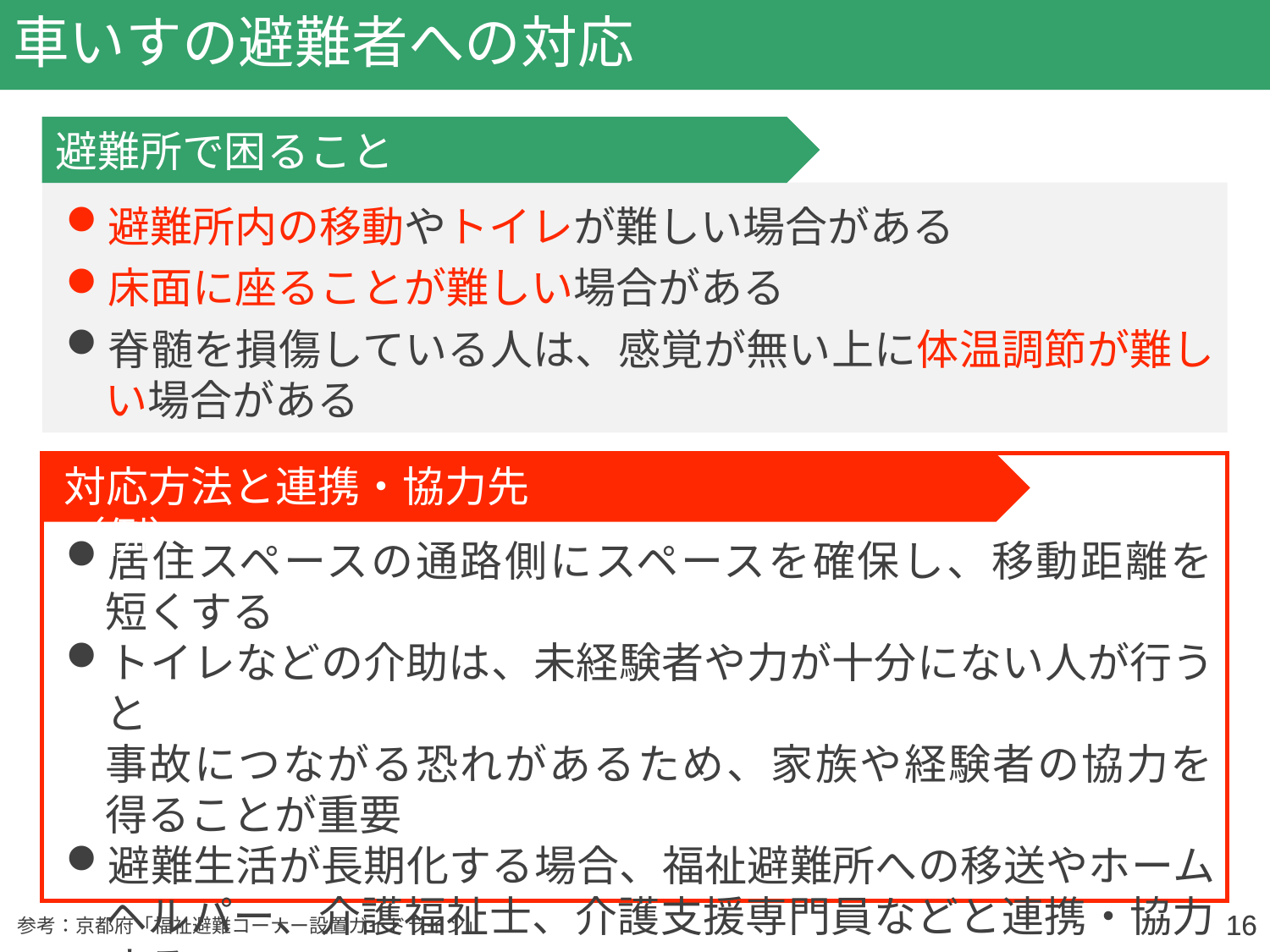

# 車いすの避難者への対応

避難所で困ること

避難所内の移動やトイレが難しい場合がある
床面に座ることが難しい場合がある
脊髄を損傷している人は、感覚が無い上に体温調節が難しい場合がある

対応方法と連携・協力先（例）

居住スペースの通路側にスペースを確保し、移動距離を
短くする
トイレなどの介助は、未経験者や力が十分にない人が行うと
事故につながる恐れがあるため、家族や経験者の協力を
得ることが重要
避難生活が長期化する場合、福祉避難所への移送やホームヘルパー、介護福祉士、介護支援専門員などと連携・協力する
16
16
参考：京都府「福祉避難コーナー設置ガイドライン」